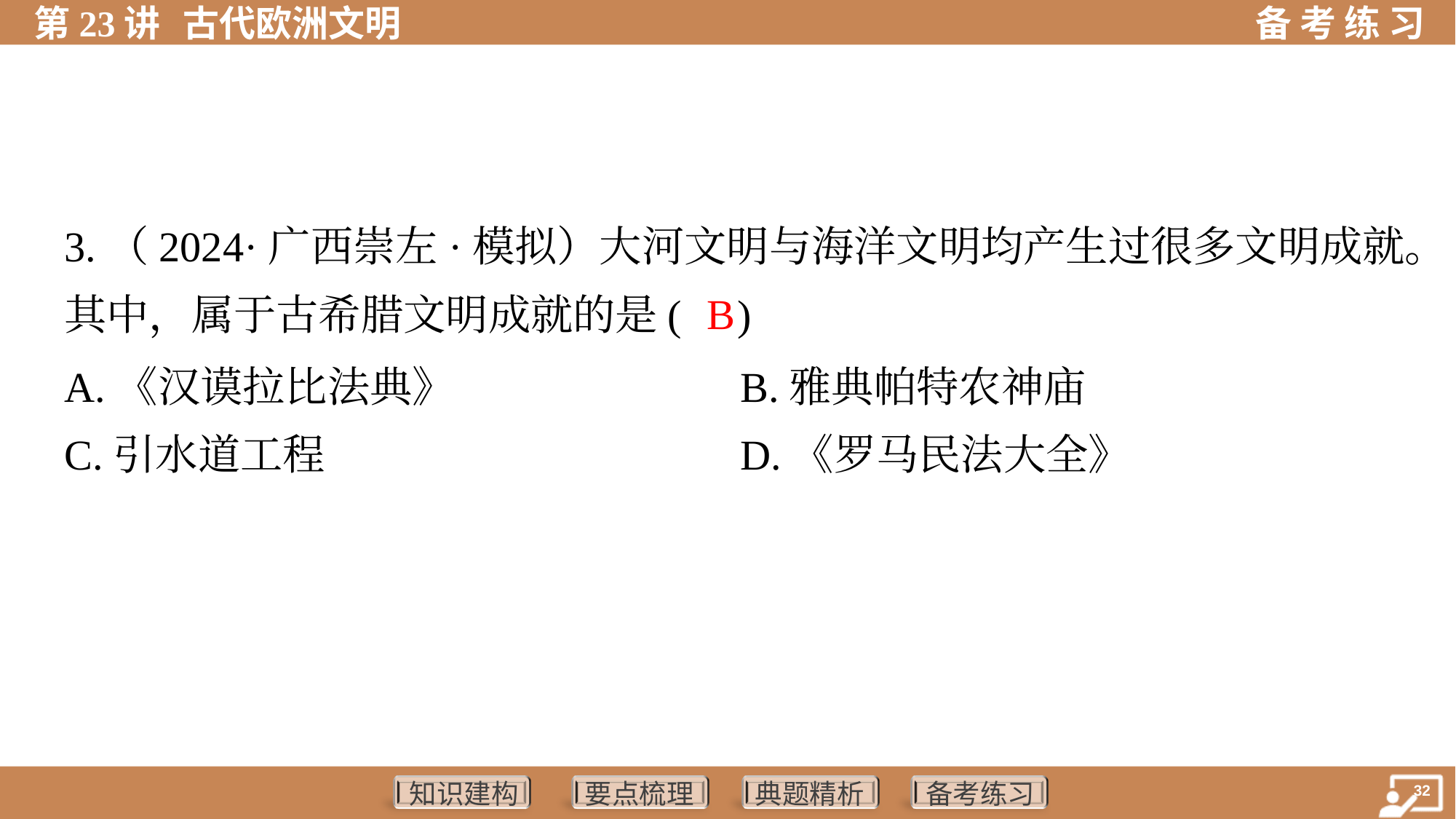

3.（2024·广西崇左·模拟）大河文明与海洋文明均产生过很多文明成就。
其中，属于古希腊文明成就的是(     )
B
A.《汉谟拉比法典》	B.雅典帕特农神庙
C.引水道工程	D.《罗马民法大全》